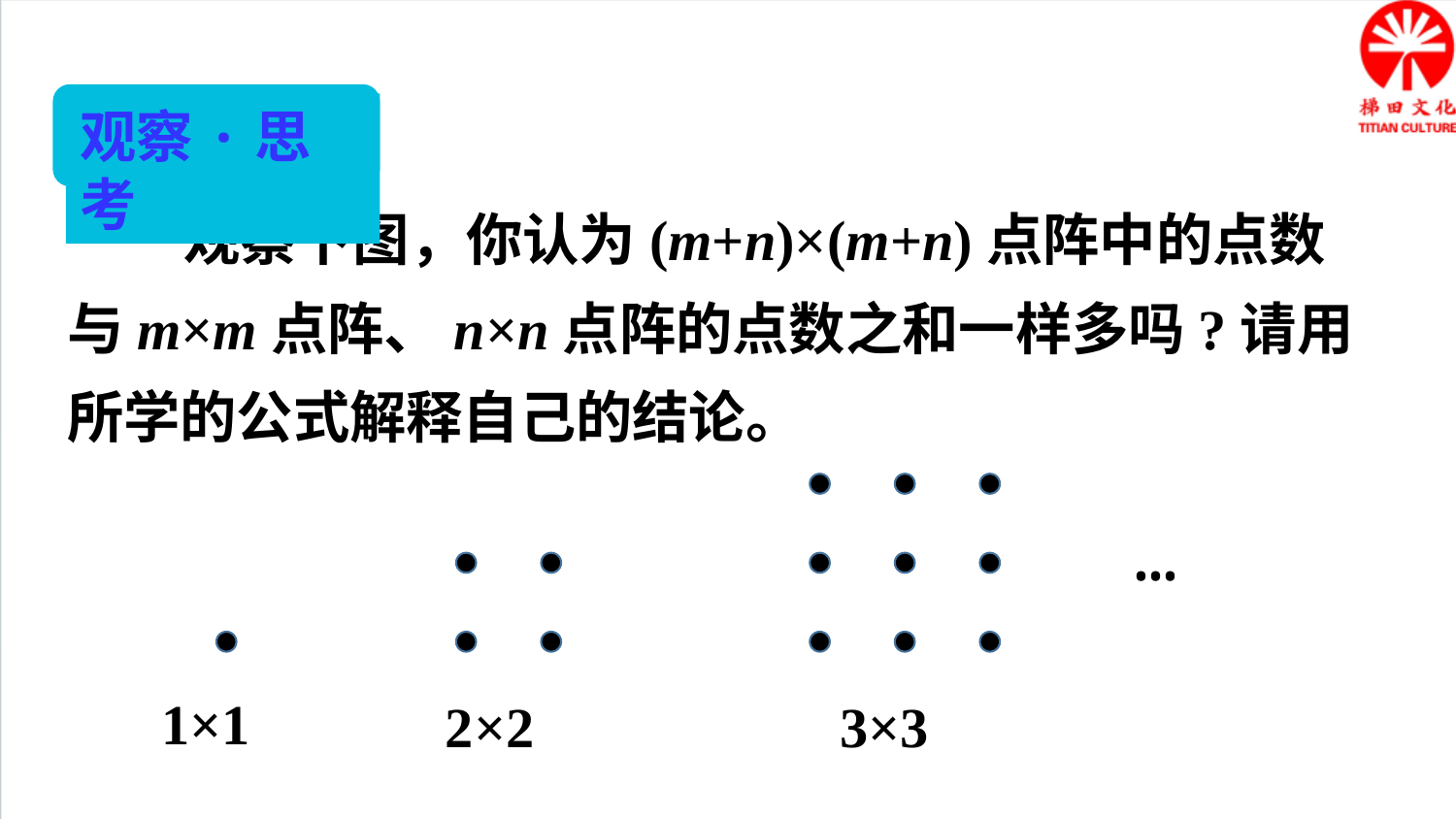

观察·思考
        观察下图，你认为(m+n)×(m+n)点阵中的点数与m×m点阵、n×n点阵的点数之和一样多吗?请用所学的公式解释自己的结论。

…

1×1
2×2
3×3